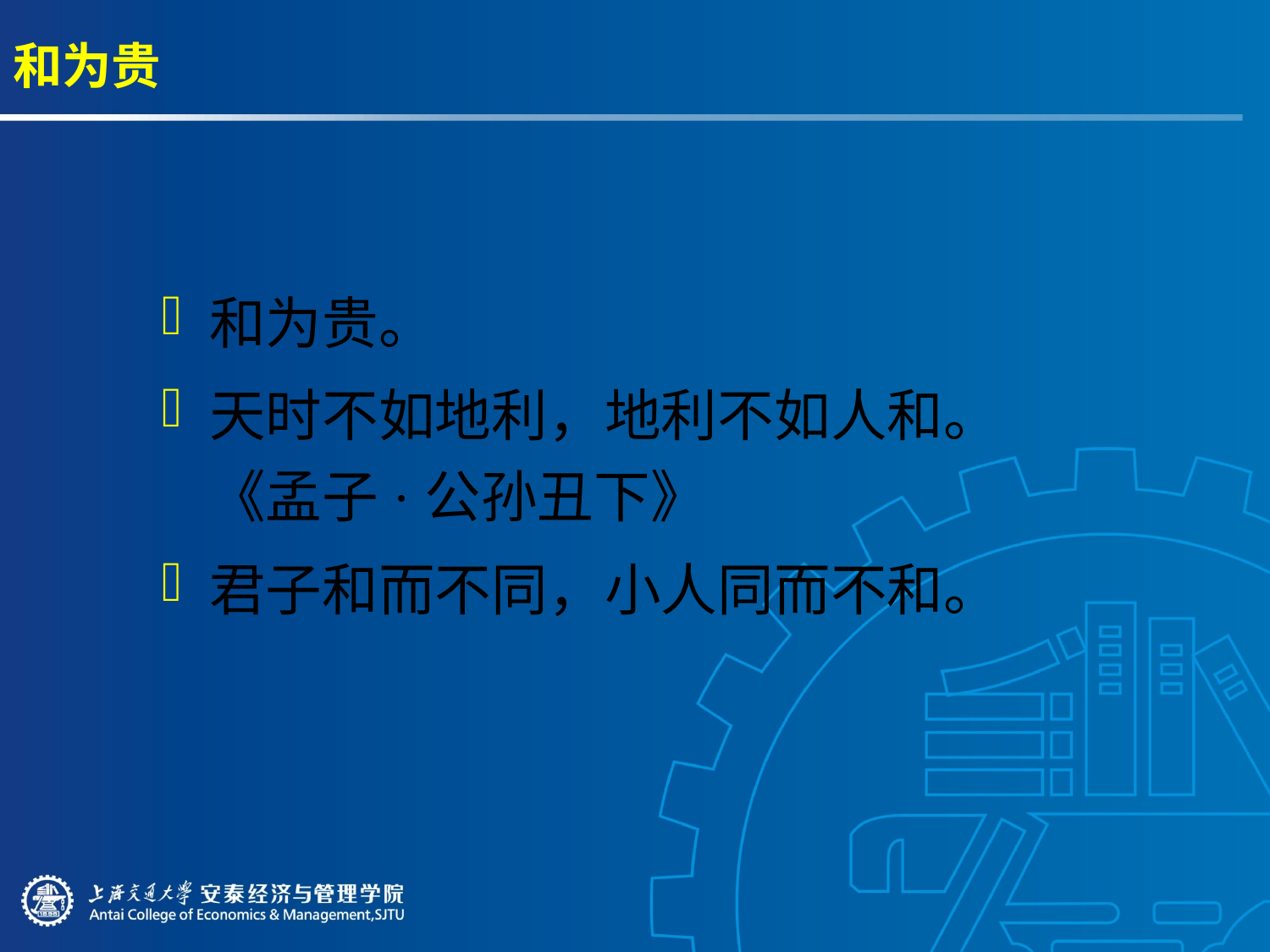

# 和为贵
和为贵。
天时不如地利，地利不如人和。《孟子·公孙丑下》
君子和而不同，小人同而不和。